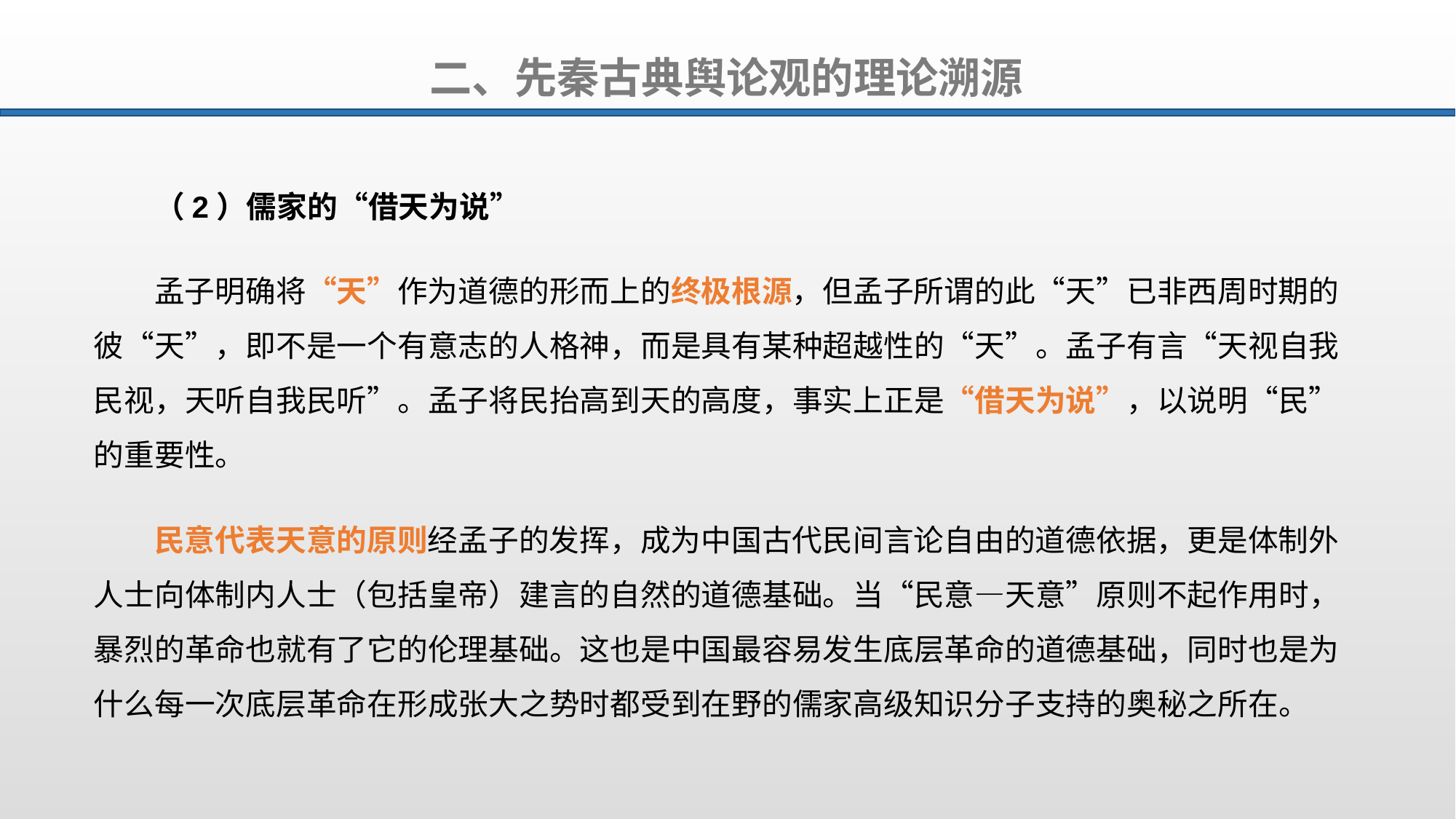

二、先秦古典舆论观的理论溯源

（2）儒家的“借天为说”
孟子明确将“天”作为道德的形而上的终极根源，但孟子所谓的此“天”已非西周时期的彼“天”，即不是一个有意志的人格神，而是具有某种超越性的“天”。孟子有言“天视自我民视，天听自我民听”。孟子将民抬高到天的高度，事实上正是“借天为说”，以说明“民”的重要性。
民意代表天意的原则经孟子的发挥，成为中国古代民间言论自由的道德依据，更是体制外人士向体制内人士（包括皇帝）建言的自然的道德基础。当“民意—天意”原则不起作用时，暴烈的革命也就有了它的伦理基础。这也是中国最容易发生底层革命的道德基础，同时也是为什么每一次底层革命在形成张大之势时都受到在野的儒家高级知识分子支持的奥秘之所在。